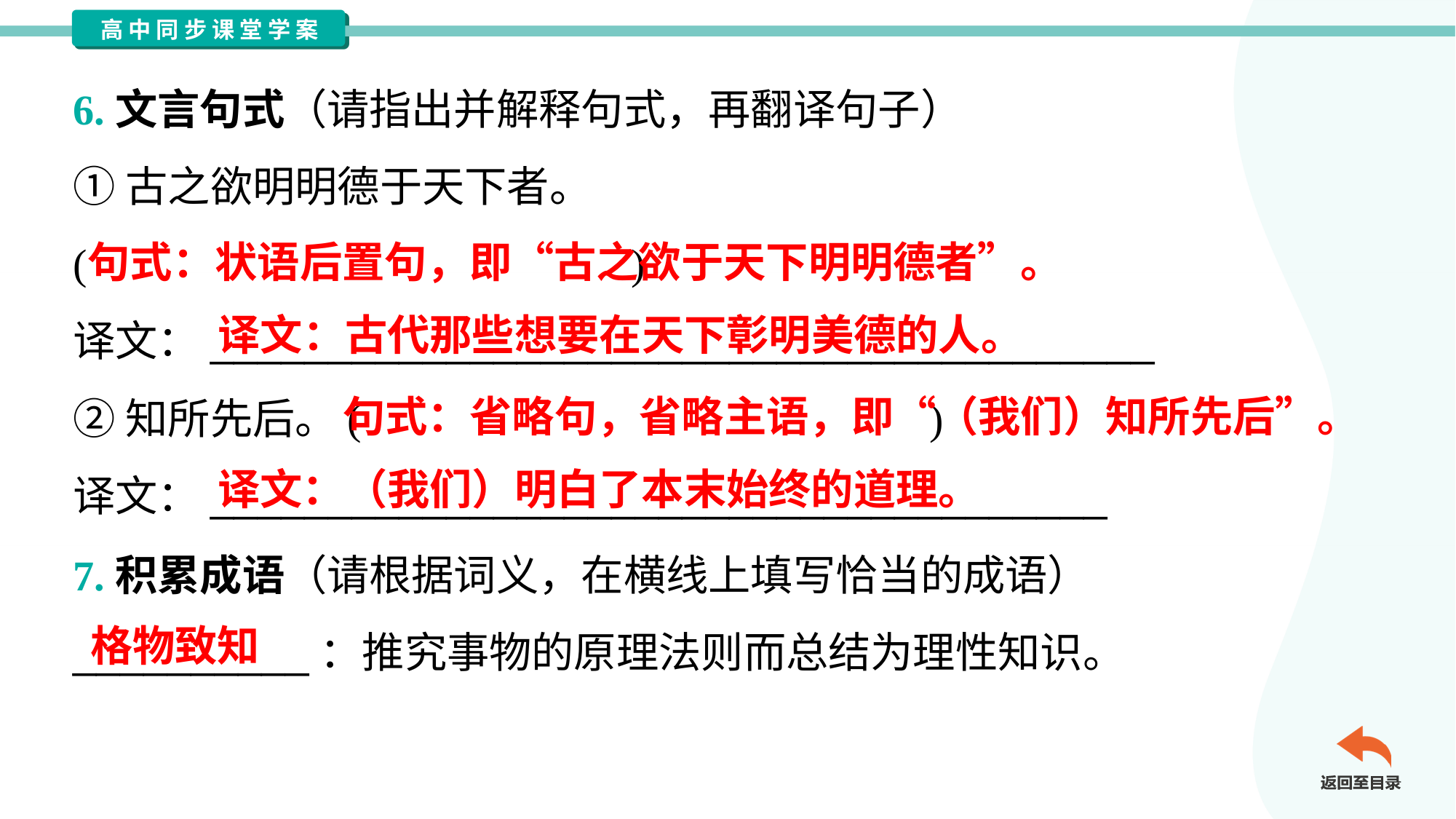

6.文言句式（请指出并解释句式，再翻译句子）
①古之欲明明德于天下者。
(                                              )
译文：________________________________________
②知所先后。(                                                )
译文：______________________________________
句式：状语后置句，即“古之欲于天下明明德者”。
译文：古代那些想要在天下彰明美德的人。
句式：省略句，省略主语，即“（我们）知所先后”。
译文：（我们）明白了本末始终的道理。
7.积累成语（请根据词义，在横线上填写恰当的成语）
__________：推究事物的原理法则而总结为理性知识。
格物致知